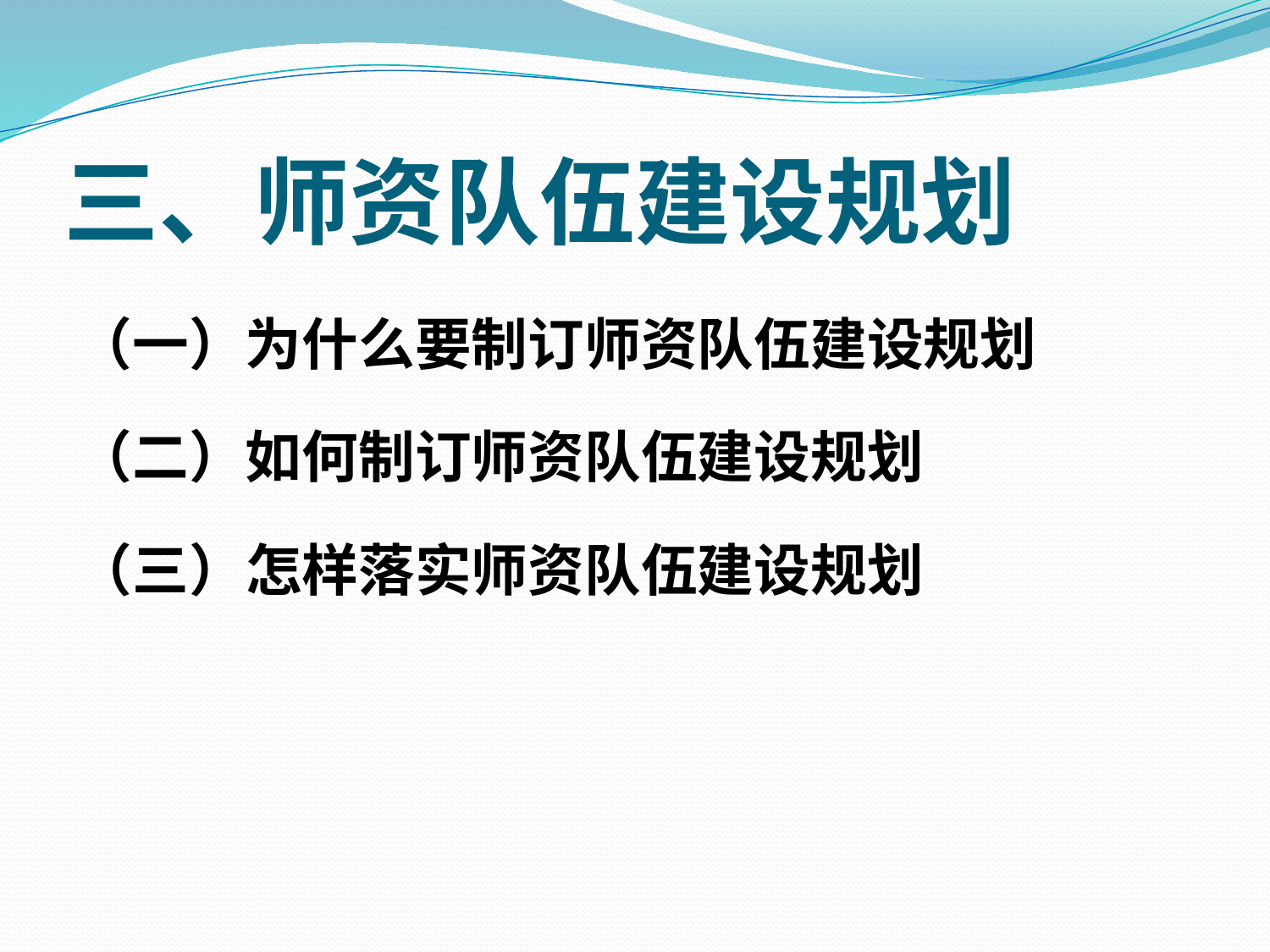

# 三、师资队伍建设规划
（一）为什么要制订师资队伍建设规划
（二）如何制订师资队伍建设规划
（三）怎样落实师资队伍建设规划